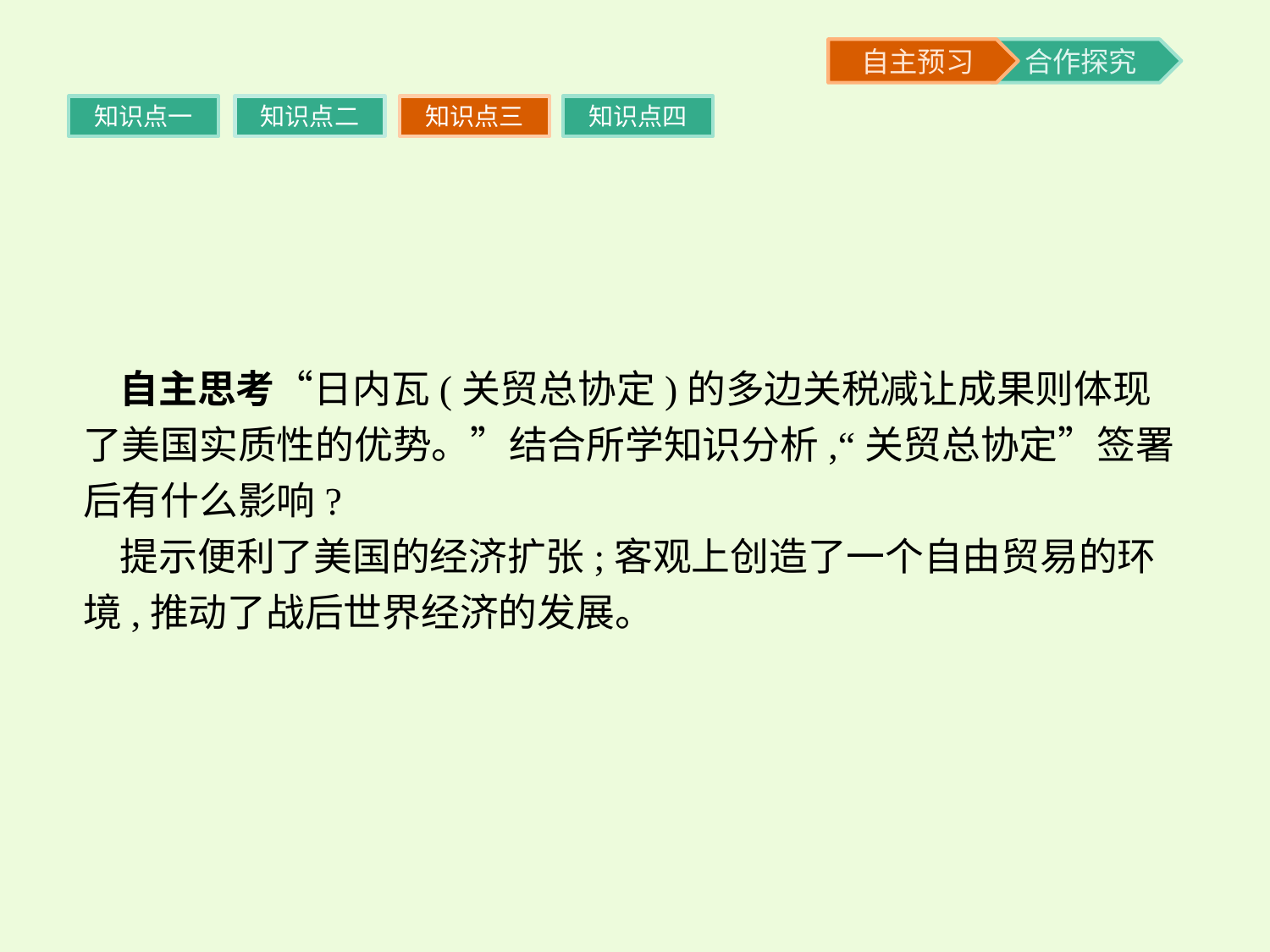

知识点一
知识点二
知识点三
知识点四
自主思考“日内瓦(关贸总协定)的多边关税减让成果则体现了美国实质性的优势。”结合所学知识分析,“关贸总协定”签署后有什么影响?
提示便利了美国的经济扩张;客观上创造了一个自由贸易的环境,推动了战后世界经济的发展。